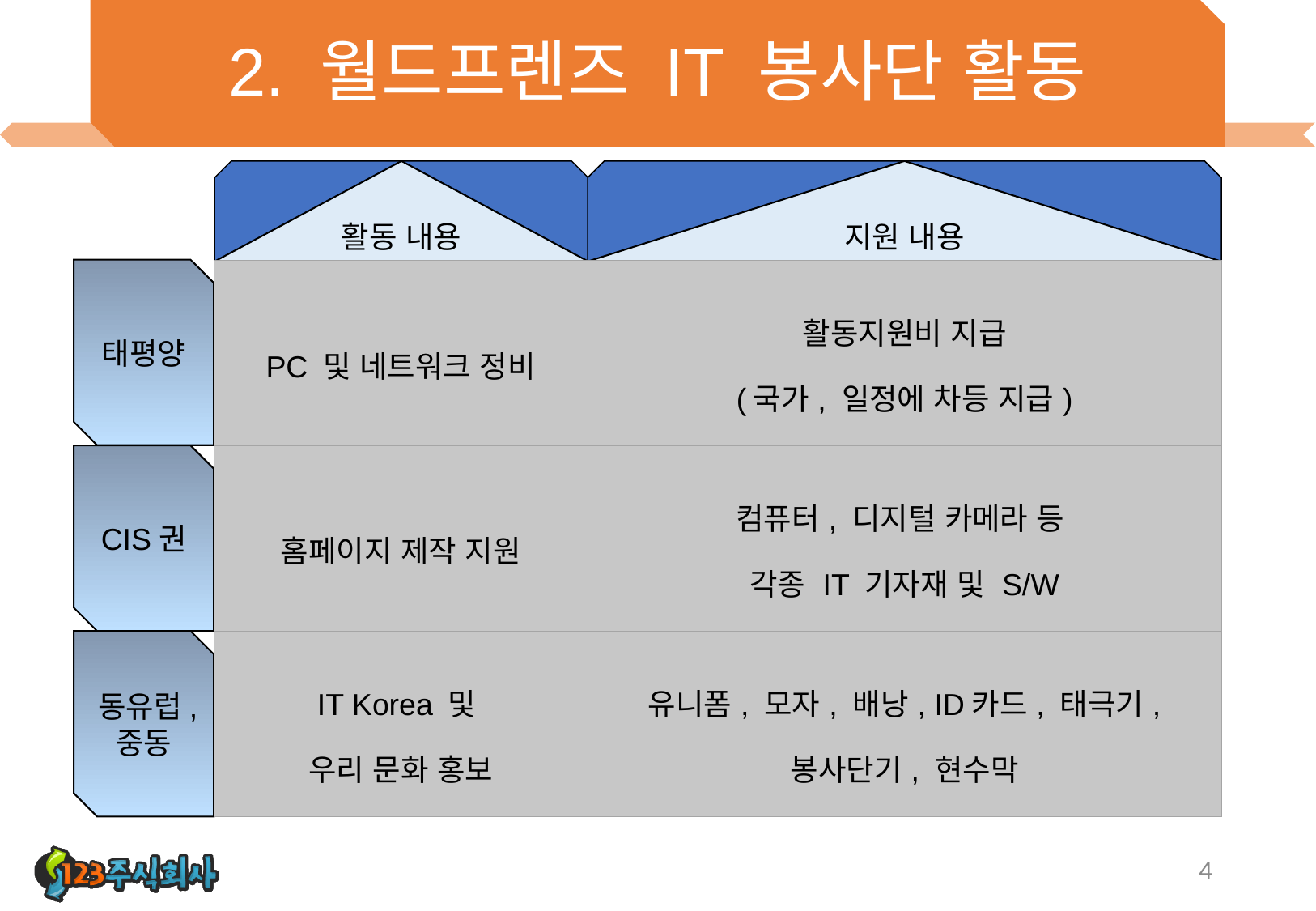

# 2. 월드프렌즈 IT 봉사단 활동

활동 내용

지원 내용
태평양
| PC 및 네트워크 정비 | 활동지원비 지급 (국가, 일정에 차등 지급) |
| --- | --- |
| 홈페이지 제작 지원 | 컴퓨터, 디지털 카메라 등 각종 IT 기자재 및 S/W |
| IT Korea 및 우리 문화 홍보 | 유니폼, 모자, 배낭, ID카드, 태극기, 봉사단기, 현수막 |
CIS권
동유럽,
중동
4